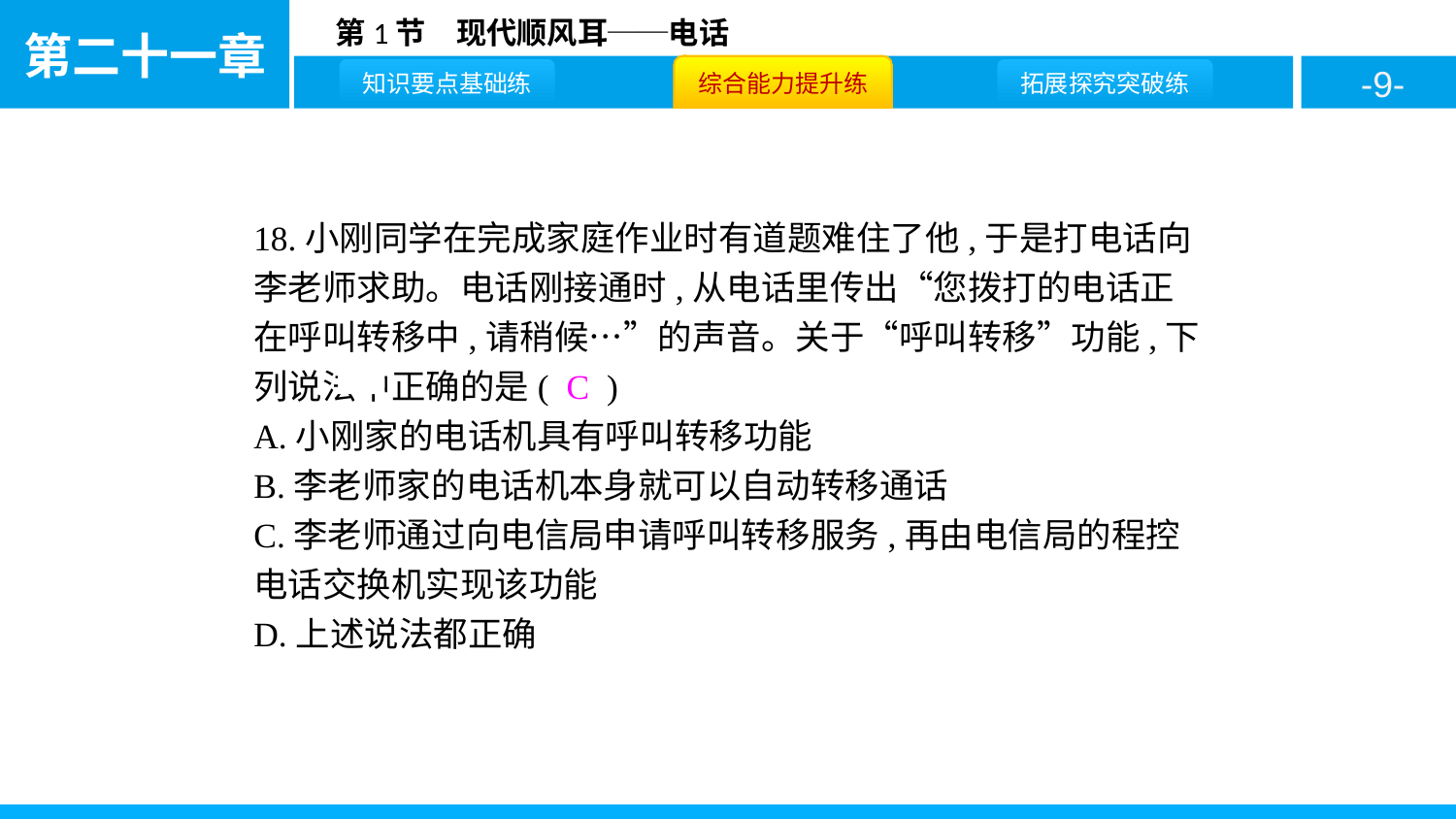

18.小刚同学在完成家庭作业时有道题难住了他,于是打电话向李老师求助。电话刚接通时,从电话里传出“您拨打的电话正在呼叫转移中,请稍候…”的声音。关于“呼叫转移”功能,下列说法中正确的是(  C  )
A.小刚家的电话机具有呼叫转移功能
B.李老师家的电话机本身就可以自动转移通话
C.李老师通过向电信局申请呼叫转移服务,再由电信局的程控电话交换机实现该功能
D.上述说法都正确